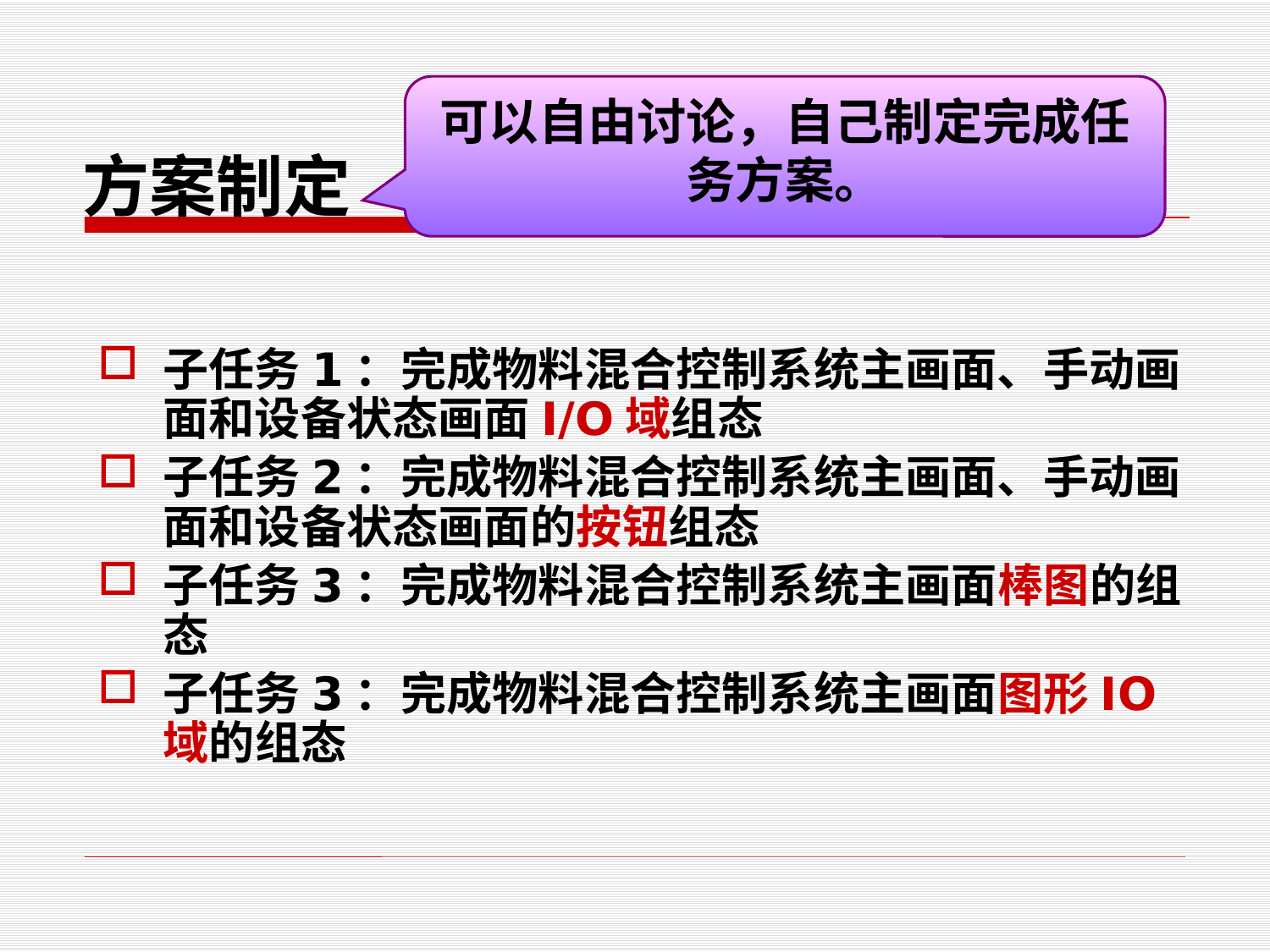

# 方案制定
可以自由讨论，自己制定完成任务方案。

子任务1：完成物料混合控制系统主画面、手动画面和设备状态画面I/O域组态
子任务2：完成物料混合控制系统主画面、手动画面和设备状态画面的按钮组态
子任务3：完成物料混合控制系统主画面棒图的组态
子任务3：完成物料混合控制系统主画面图形IO域的组态